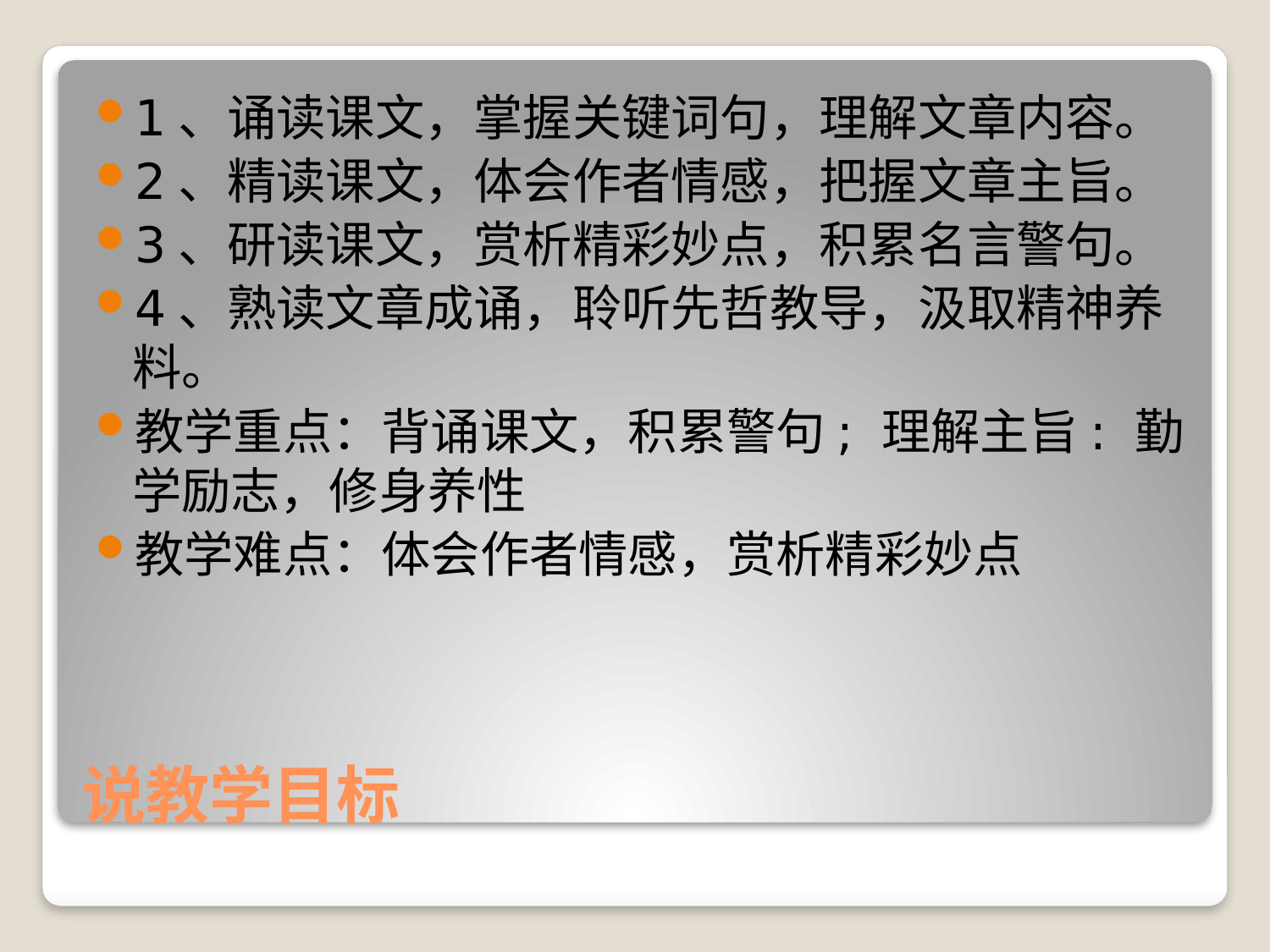

1、诵读课文，掌握关键词句，理解文章内容。
2、精读课文，体会作者情感，把握文章主旨。
3、研读课文，赏析精彩妙点，积累名言警句。
4、熟读文章成诵，聆听先哲教导，汲取精神养料。
教学重点：背诵课文，积累警句; 理解主旨: 勤学励志，修身养性
教学难点：体会作者情感，赏析精彩妙点
# 说教学目标